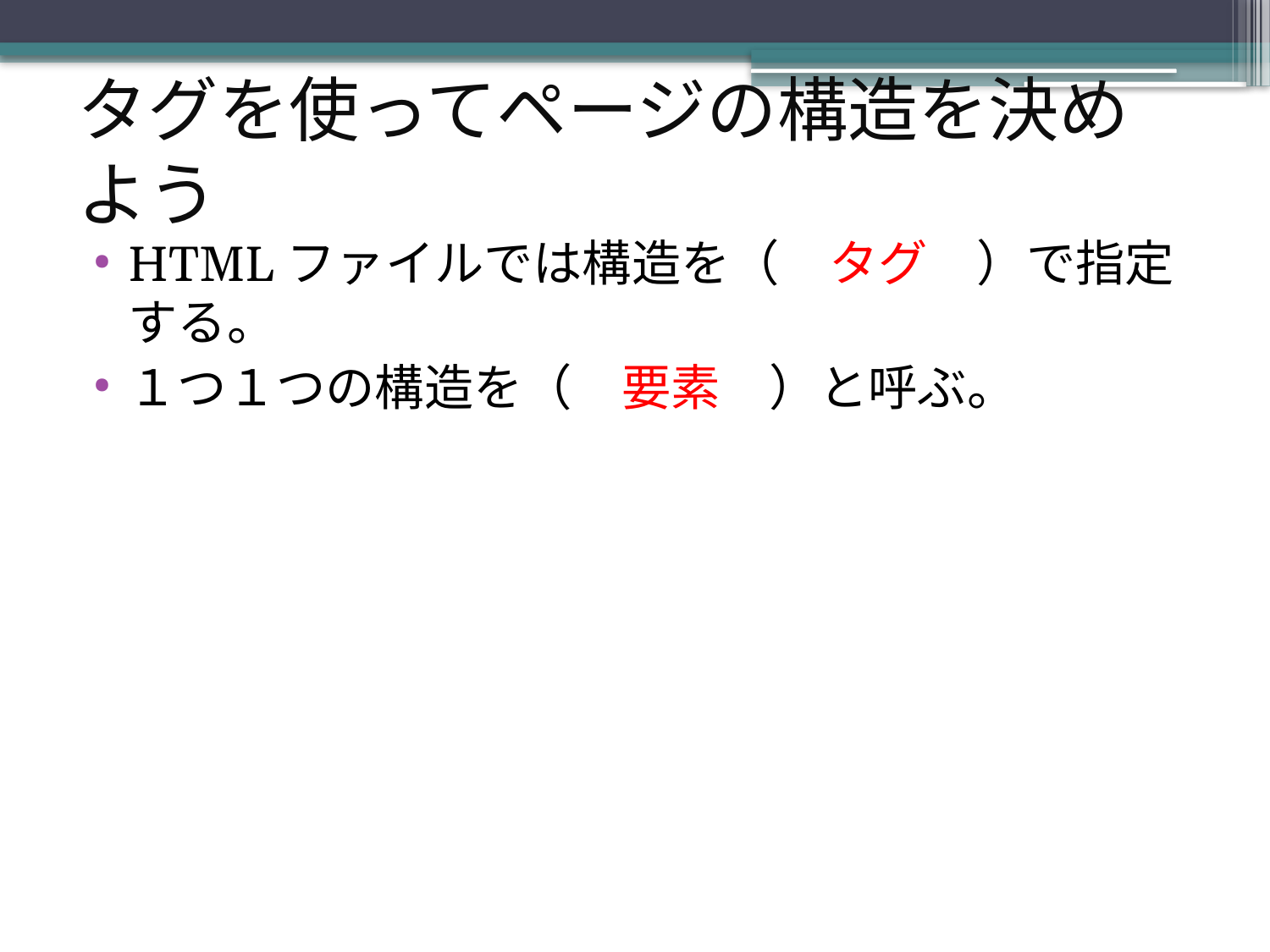

タグを使ってページの構造を決めよう
HTMLファイルでは構造を（　タグ　）で指定する。
１つ１つの構造を（　要素　）と呼ぶ。